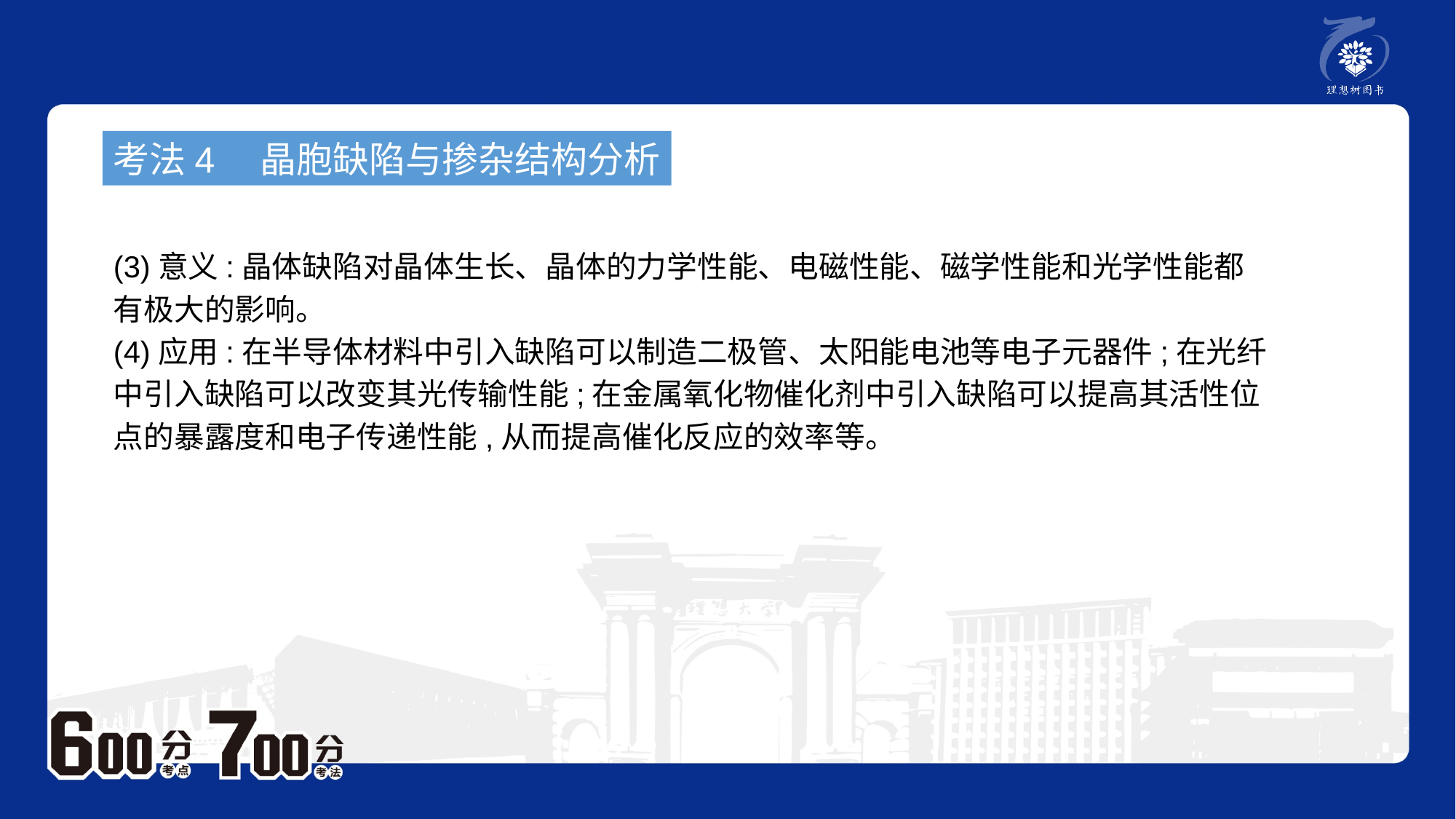

考法4　晶胞缺陷与掺杂结构分析
(3)意义:晶体缺陷对晶体生长、晶体的力学性能、电磁性能、磁学性能和光学性能都有极大的影响。
(4)应用:在半导体材料中引入缺陷可以制造二极管、太阳能电池等电子元器件;在光纤中引入缺陷可以改变其光传输性能;在金属氧化物催化剂中引入缺陷可以提高其活性位点的暴露度和电子传递性能,从而提高催化反应的效率等。